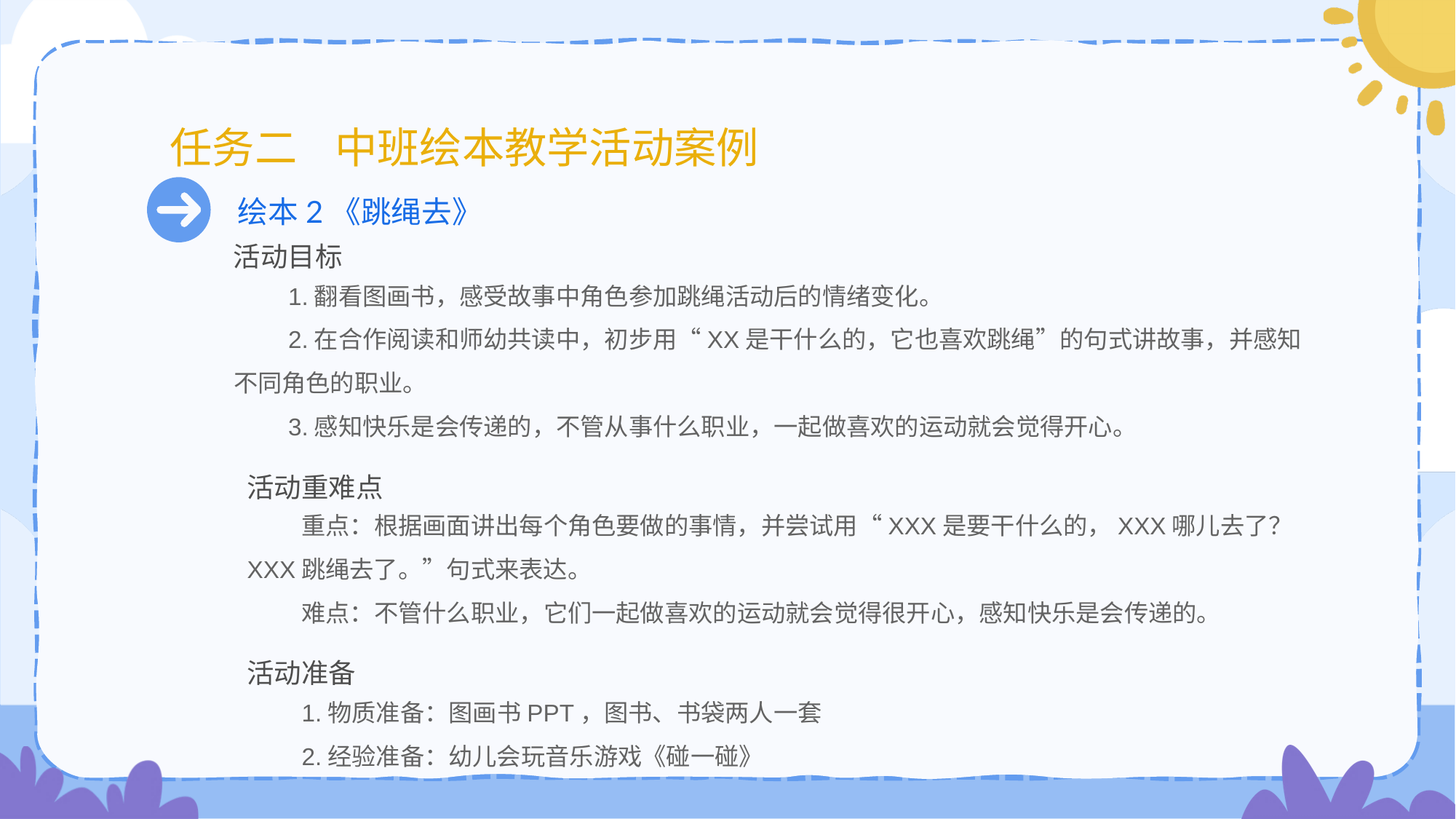

# 任务二    中班绘本教学活动案例

绘本2《跳绳去》
活动目标
1.翻看图画书，感受故事中角色参加跳绳活动后的情绪变化。
2.在合作阅读和师幼共读中，初步用“XX是干什么的，它也喜欢跳绳”的句式讲故事，并感知不同角色的职业。
3.感知快乐是会传递的，不管从事什么职业，一起做喜欢的运动就会觉得开心。

活动重难点
重点：根据画面讲出每个角色要做的事情，并尝试用“XXX是要干什么的，XXX哪儿去了？XXX跳绳去了。”句式来表达。
难点：不管什么职业，它们一起做喜欢的运动就会觉得很开心，感知快乐是会传递的。
活动准备
1.物质准备：图画书PPT，图书、书袋两人一套
2.经验准备：幼儿会玩音乐游戏《碰一碰》